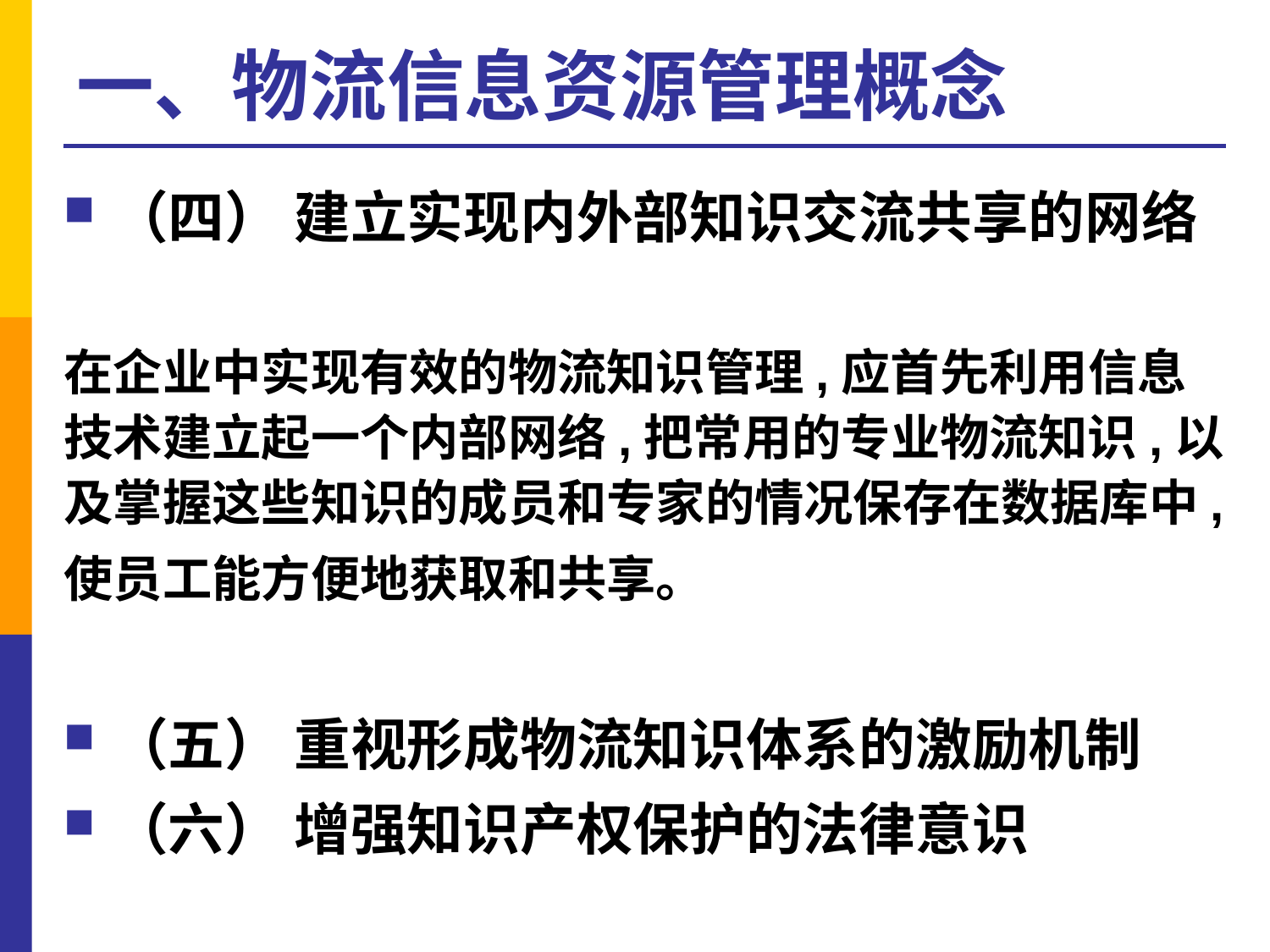

# 一、物流信息资源管理概念
（四） 建立实现内外部知识交流共享的网络

在企业中实现有效的物流知识管理,应首先利用信息技术建立起一个内部网络,把常用的专业物流知识,以及掌握这些知识的成员和专家的情况保存在数据库中,
使员工能方便地获取和共享。

（五） 重视形成物流知识体系的激励机制
（六） 增强知识产权保护的法律意识